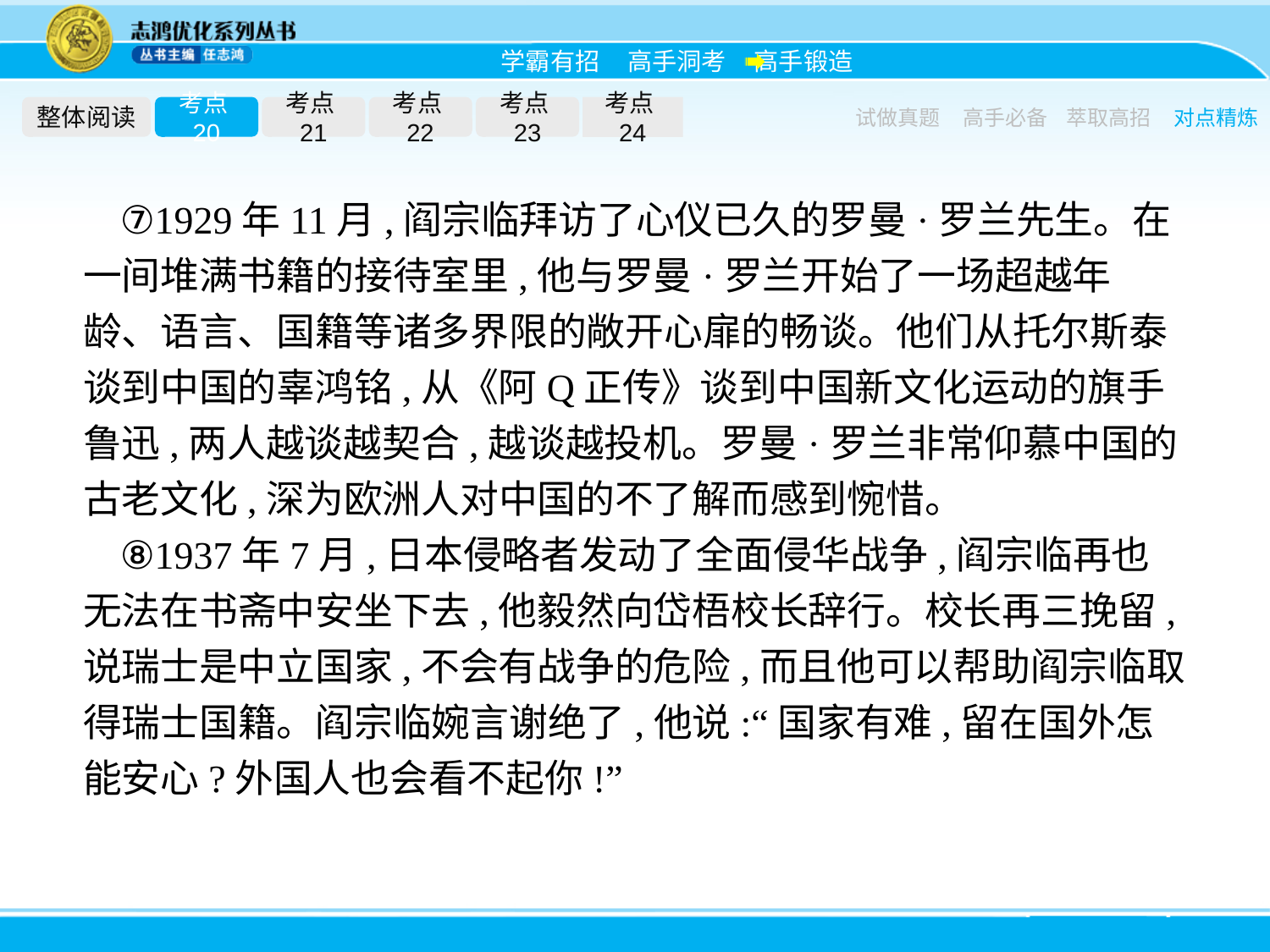

整体阅读
考点20
考点21
考点22
考点23
考点24
试做真题
高手必备
萃取高招
对点精炼
⑦1929年11月,阎宗临拜访了心仪已久的罗曼·罗兰先生。在一间堆满书籍的接待室里,他与罗曼·罗兰开始了一场超越年龄、语言、国籍等诸多界限的敞开心扉的畅谈。他们从托尔斯泰谈到中国的辜鸿铭,从《阿Q正传》谈到中国新文化运动的旗手鲁迅,两人越谈越契合,越谈越投机。罗曼·罗兰非常仰慕中国的古老文化,深为欧洲人对中国的不了解而感到惋惜。
⑧1937年7月,日本侵略者发动了全面侵华战争,阎宗临再也无法在书斋中安坐下去,他毅然向岱梧校长辞行。校长再三挽留,说瑞士是中立国家,不会有战争的危险,而且他可以帮助阎宗临取得瑞士国籍。阎宗临婉言谢绝了,他说:“国家有难,留在国外怎能安心?外国人也会看不起你!”